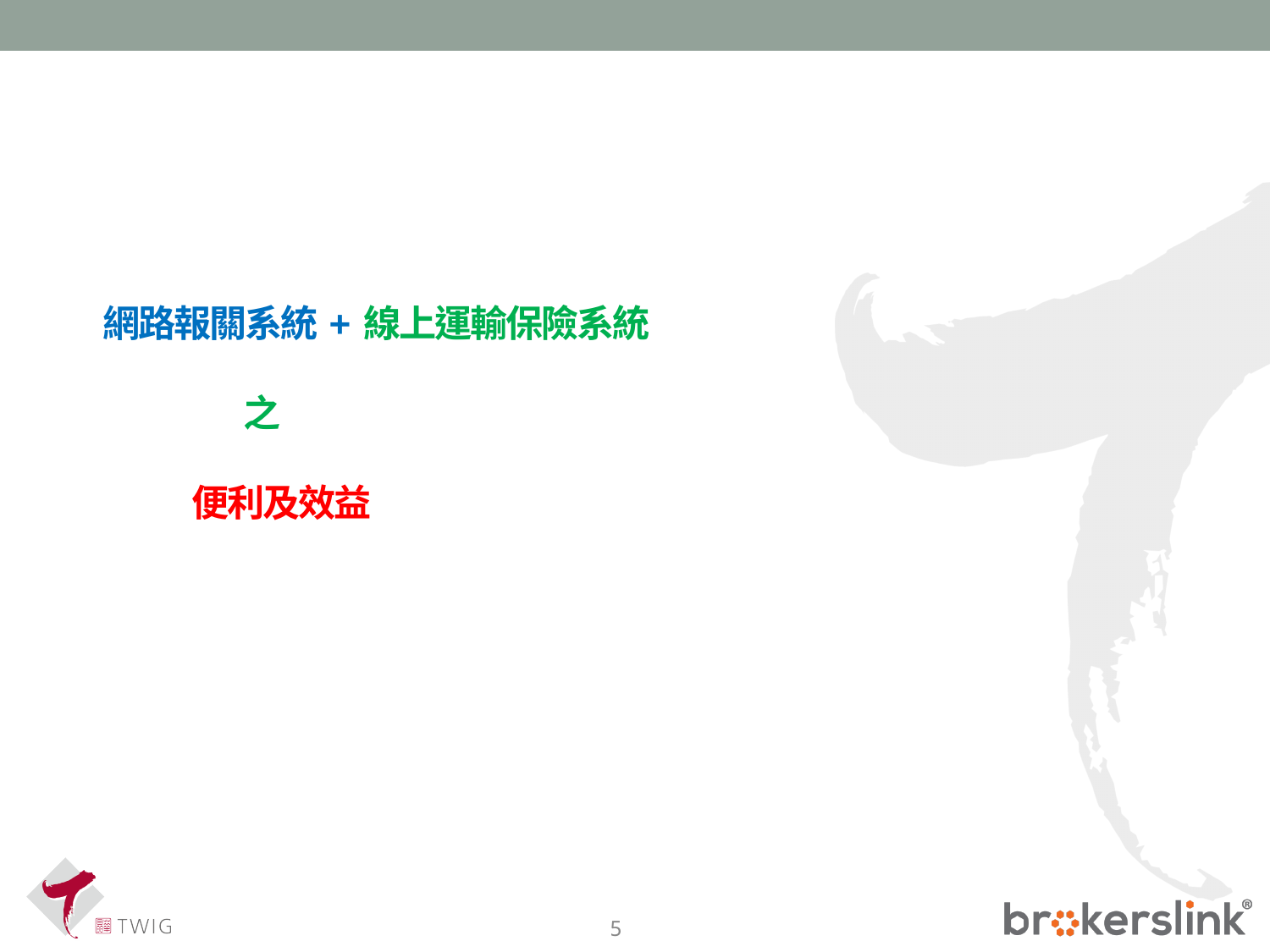

# 網路報關系統 + 線上運輸保險系統 之 便利及效益
5